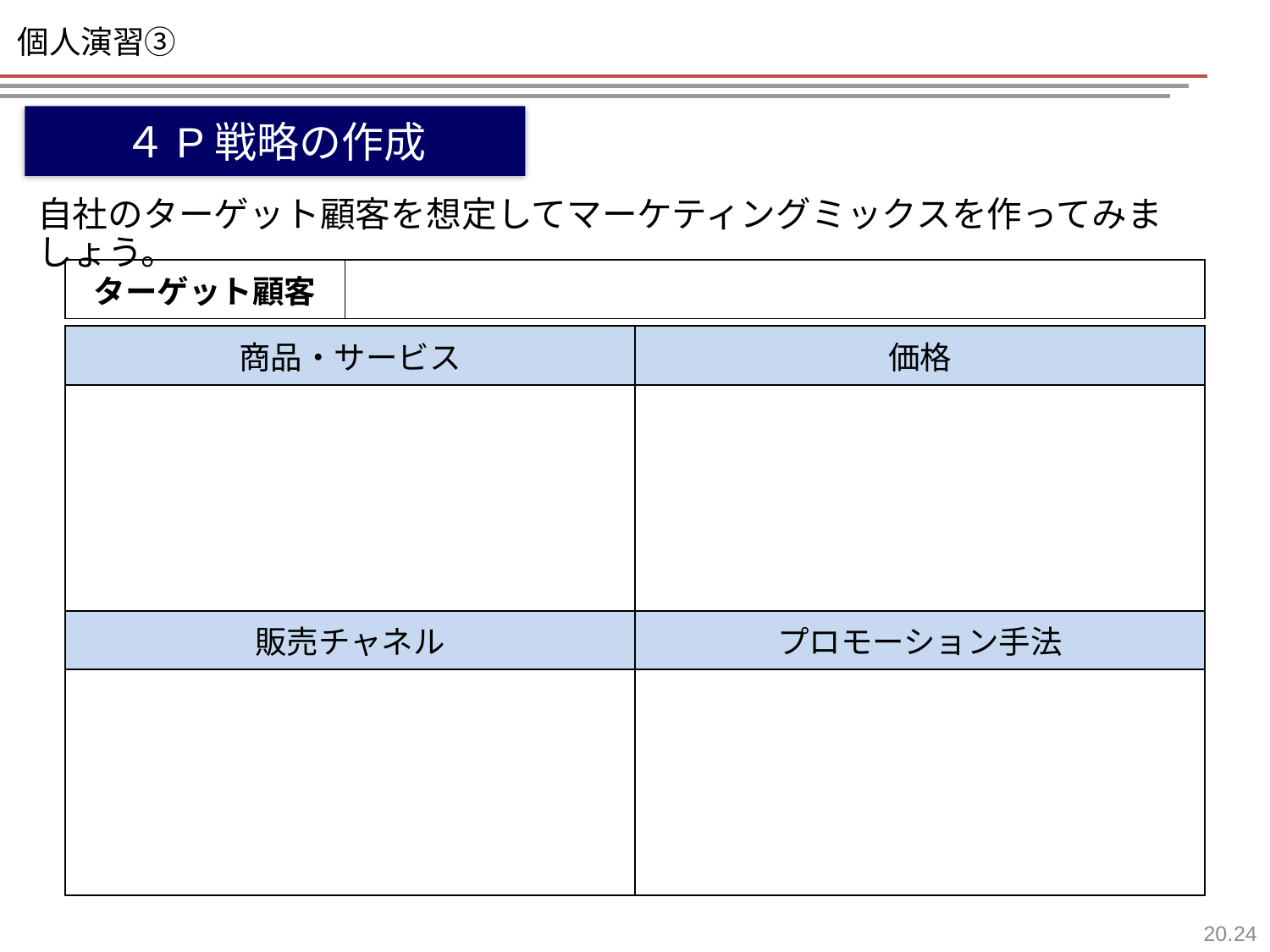

# 個人演習③
４P戦略の作成
自社のターゲット顧客を想定してマーケティングミックスを作ってみましょう。
| ターゲット顧客 |  |
| --- | --- |
| 商品・サービス | 価格 |
| --- | --- |
|  |  |
| 販売チャネル | プロモーション手法 |
|  |  |
24